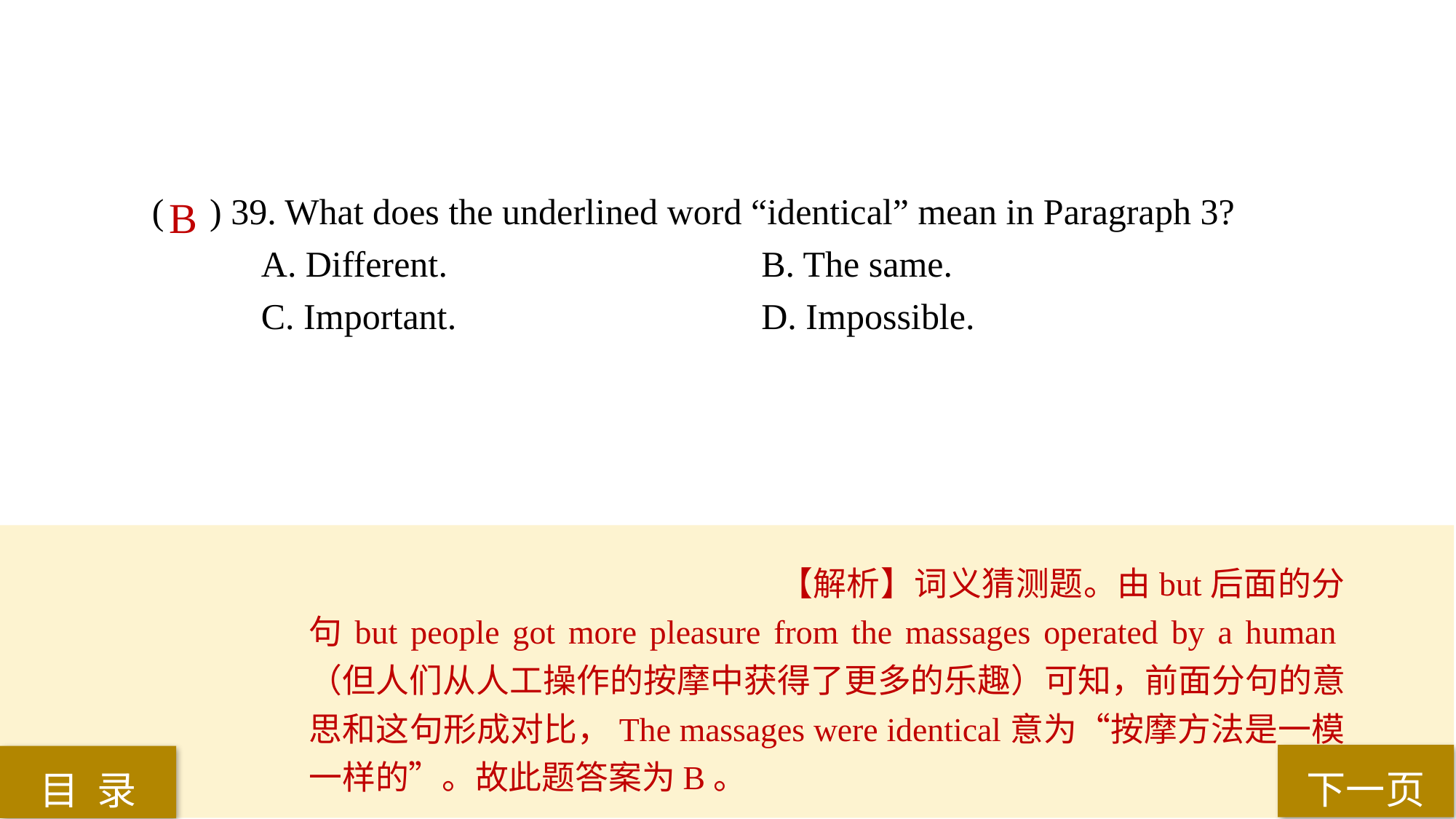

(     ) 39. What does the underlined word “identical” mean in Paragraph 3?
A. Different.			 B. The same.
C. Important.			 D. Impossible.
B
【解析】词义猜测题。由but后面的分句but people got more pleasure from the massages operated by a human（但人们从人工操作的按摩中获得了更多的乐趣）可知，前面分句的意思和这句形成对比，The massages were identical意为“按摩方法是一模一样的”。故此题答案为B。